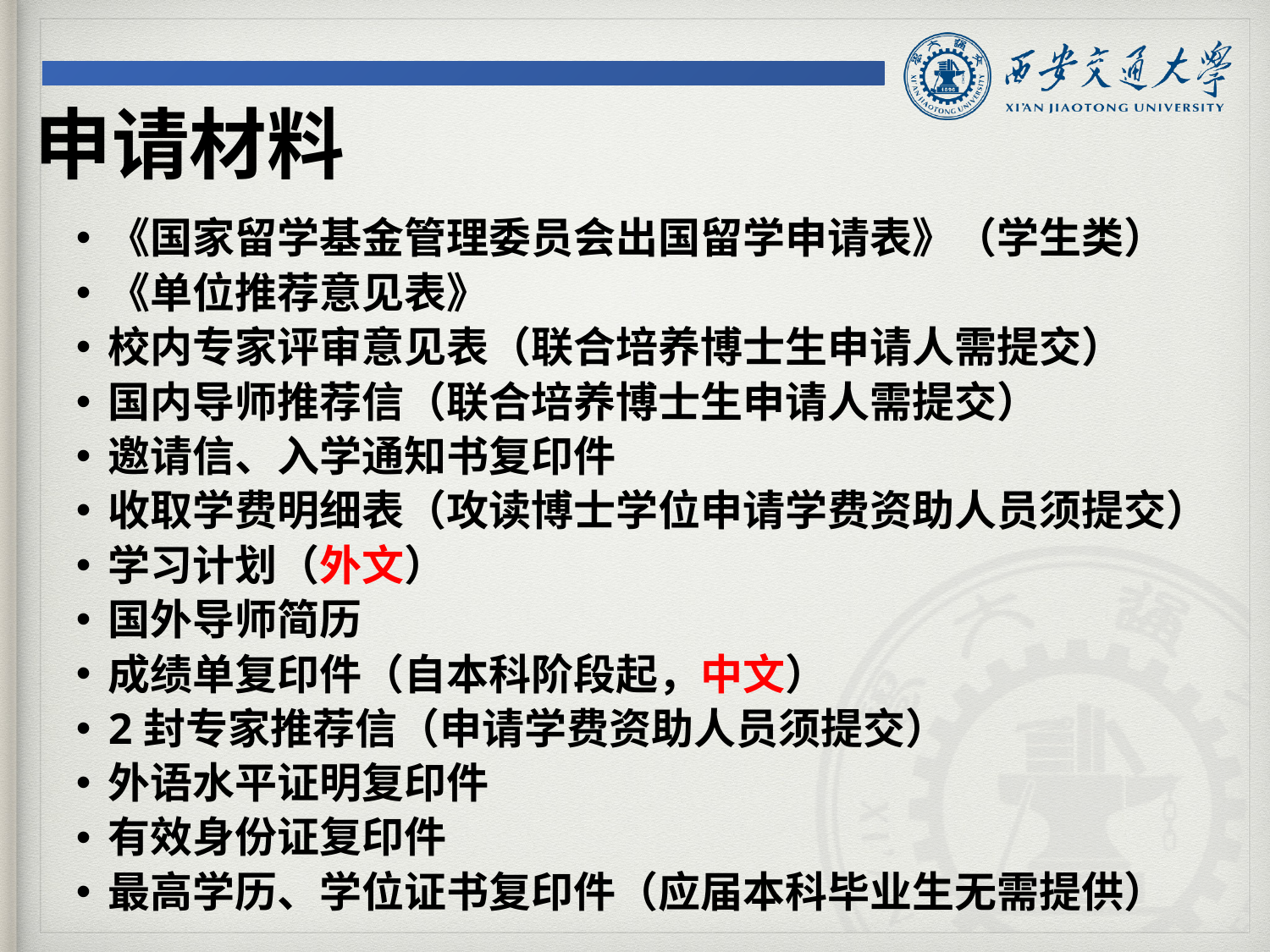

申请材料
《国家留学基金管理委员会出国留学申请表》（学生类）
《单位推荐意见表》
校内专家评审意见表（联合培养博士生申请人需提交）
国内导师推荐信（联合培养博士生申请人需提交）
邀请信、入学通知书复印件
收取学费明细表（攻读博士学位申请学费资助人员须提交）
学习计划（外文）
国外导师简历
成绩单复印件（自本科阶段起，中文）
2封专家推荐信（申请学费资助人员须提交）
外语水平证明复印件
有效身份证复印件
最高学历、学位证书复印件（应届本科毕业生无需提供）